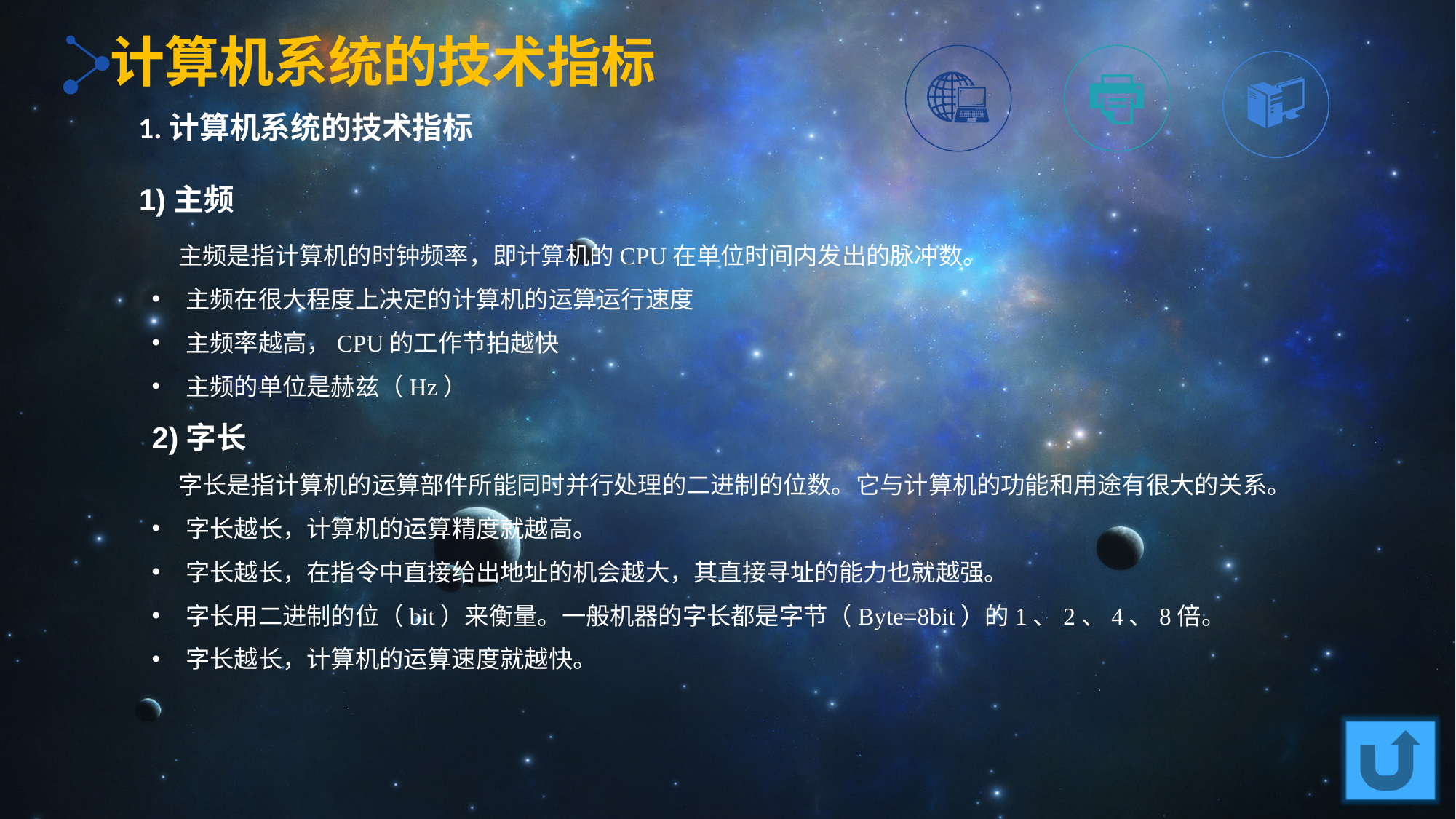

计算机系统的技术指标

1.计算机系统的技术指标
     1)主频
        主频是指计算机的时钟频率，即计算机的CPU在单位时间内发出的脉冲数。
主频在很大程度上决定的计算机的运算运行速度
主频率越高，CPU的工作节拍越快
主频的单位是赫兹（Hz）
2)字长
        字长是指计算机的运算部件所能同时并行处理的二进制的位数。它与计算机的功能和用途有很大的关系。
字长越长，计算机的运算精度就越高。
字长越长，在指令中直接给出地址的机会越大，其直接寻址的能力也就越强。
字长用二进制的位（bit）来衡量。一般机器的字长都是字节（Byte=8bit）的1、2、4、8倍。
字长越长，计算机的运算速度就越快。